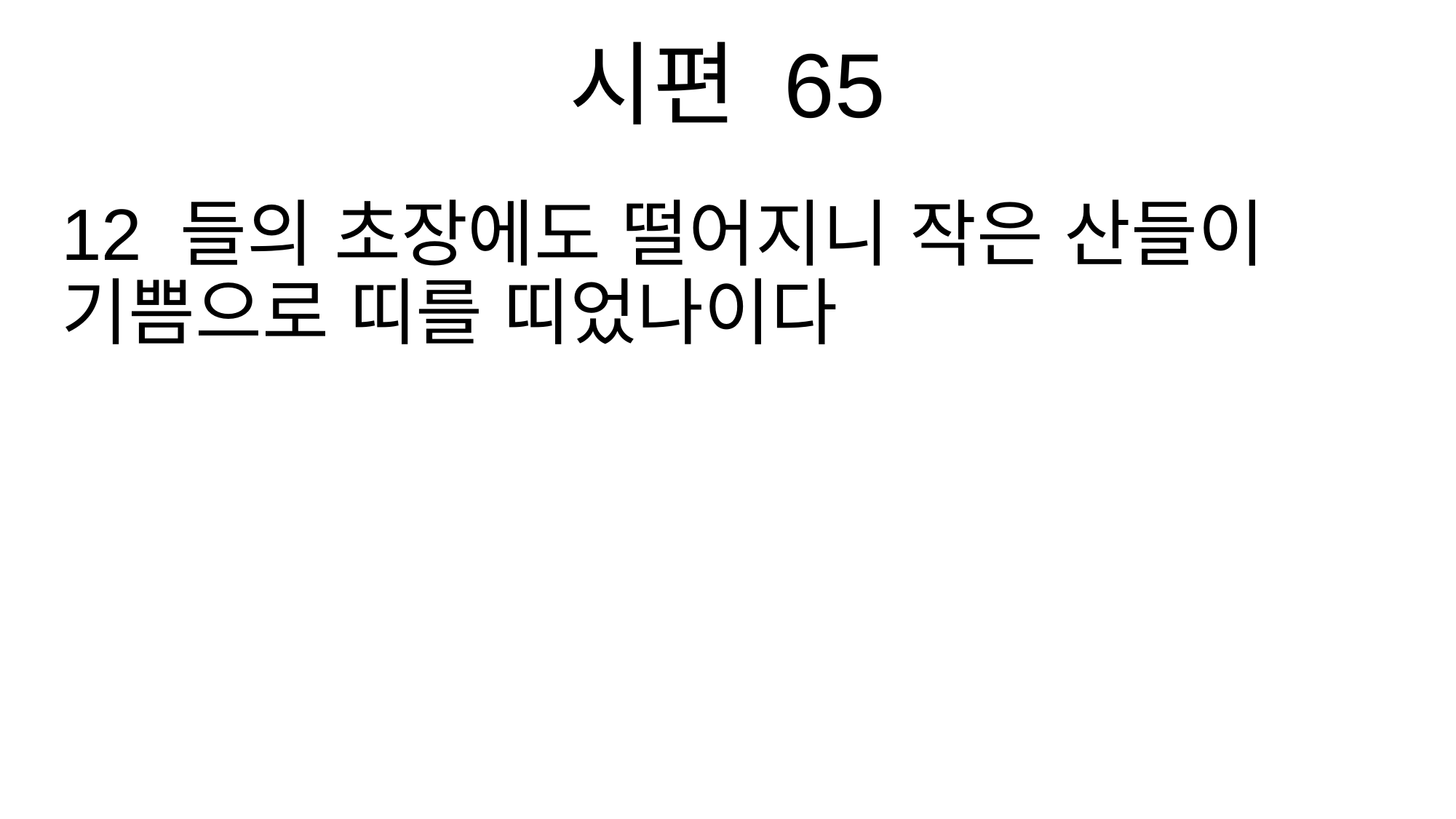

시편 65
12 들의 초장에도 떨어지니 작은 산들이 기쁨으로 띠를 띠었나이다